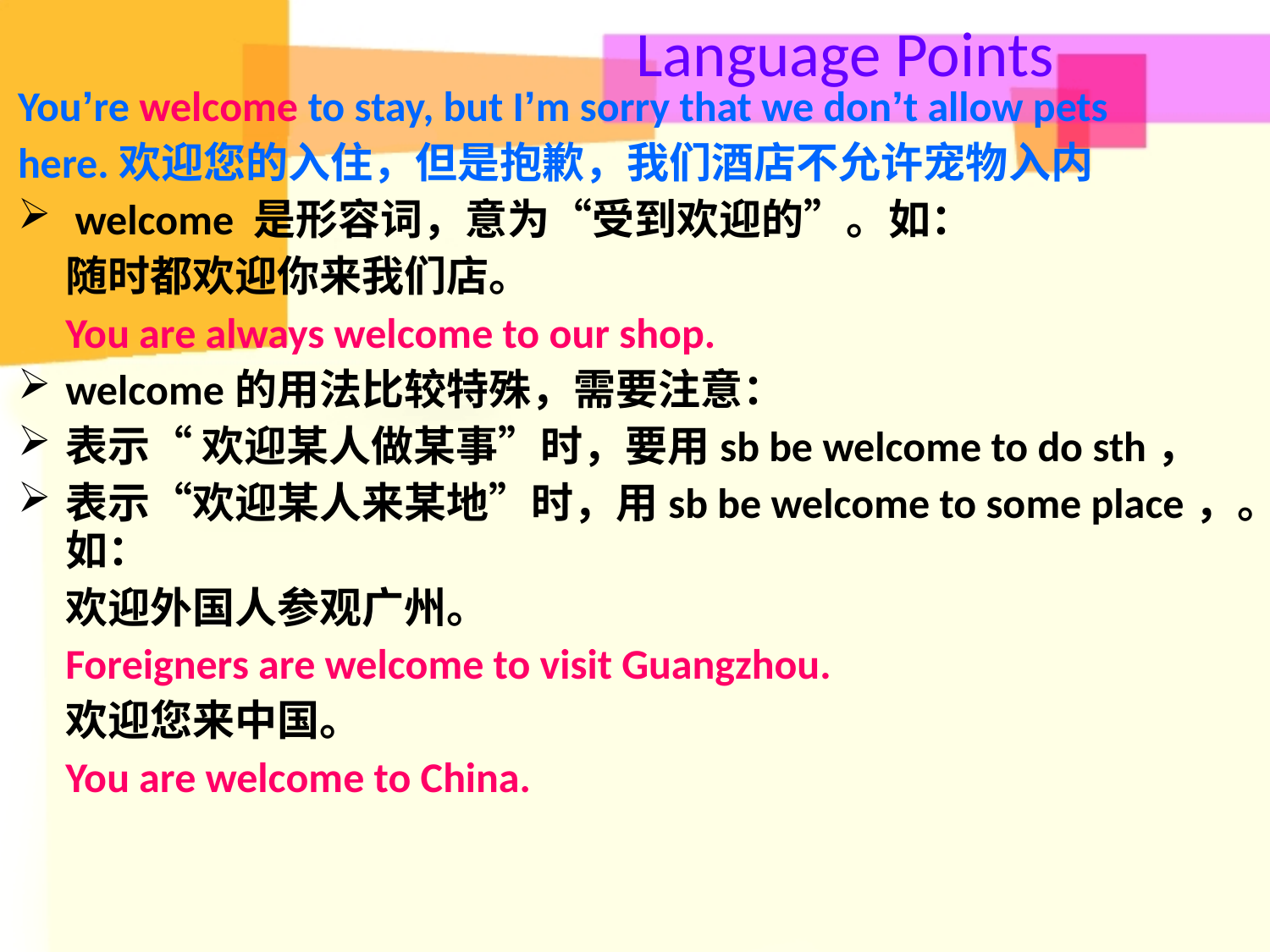

# Language Points
You’re welcome to stay, but I’m sorry that we don’t allow pets
here.欢迎您的入住，但是抱歉，我们酒店不允许宠物入内
 welcome 是形容词，意为“受到欢迎的”。如：
	随时都欢迎你来我们店。
	You are always welcome to our shop.
welcome的用法比较特殊，需要注意：
表示“ 欢迎某人做某事”时，要用sb be welcome to do sth，
表示“欢迎某人来某地”时，用sb be welcome to some place，。如：
	欢迎外国人参观广州。
	Foreigners are welcome to visit Guangzhou.
	欢迎您来中国。
	You are welcome to China.